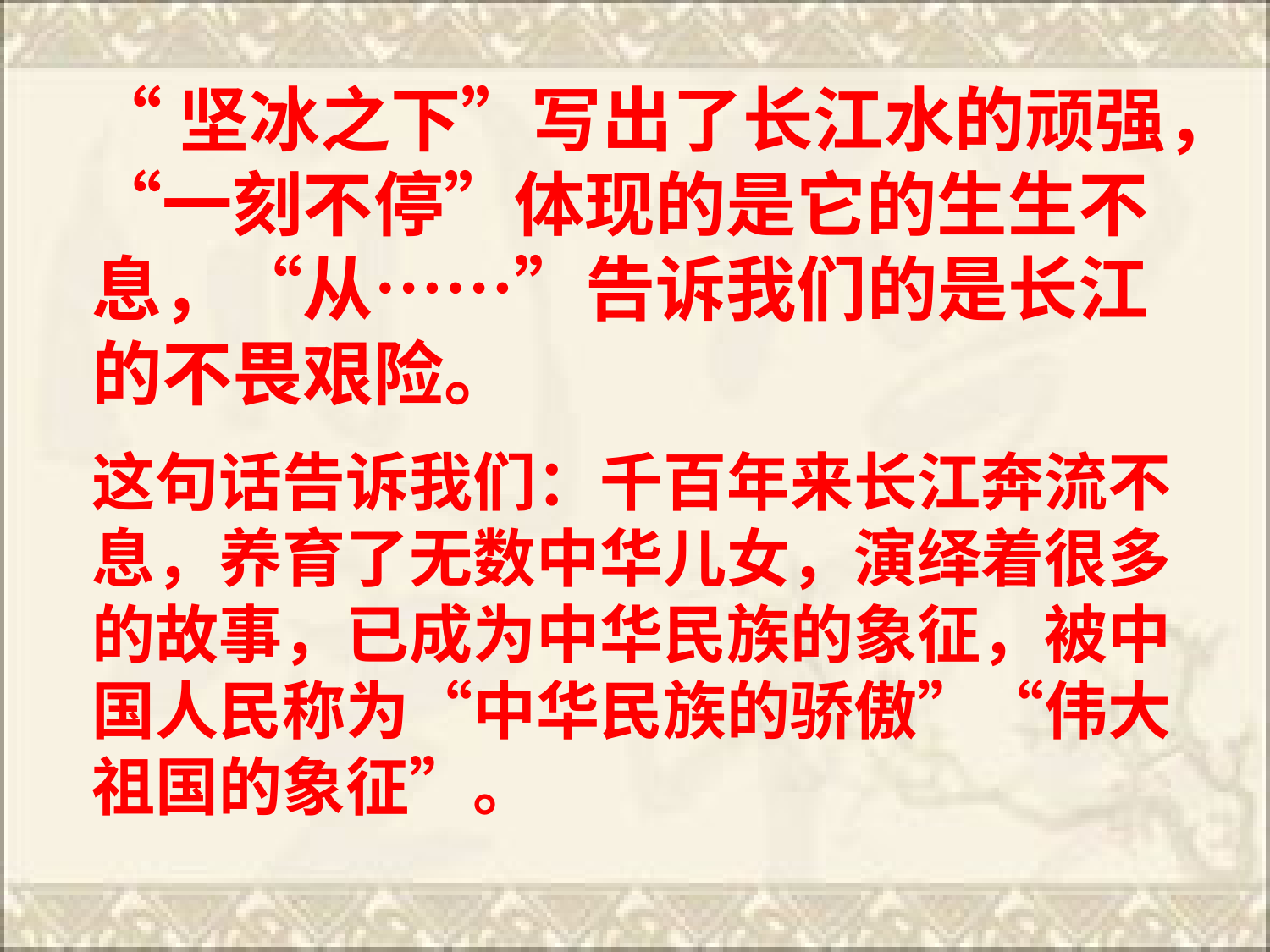

“坚冰之下”写出了长江水的顽强，“一刻不停”体现的是它的生生不息，“从……”告诉我们的是长江的不畏艰险。
这句话告诉我们：千百年来长江奔流不息，养育了无数中华儿女，演绎着很多的故事，已成为中华民族的象征，被中国人民称为“中华民族的骄傲”“伟大祖国的象征”。